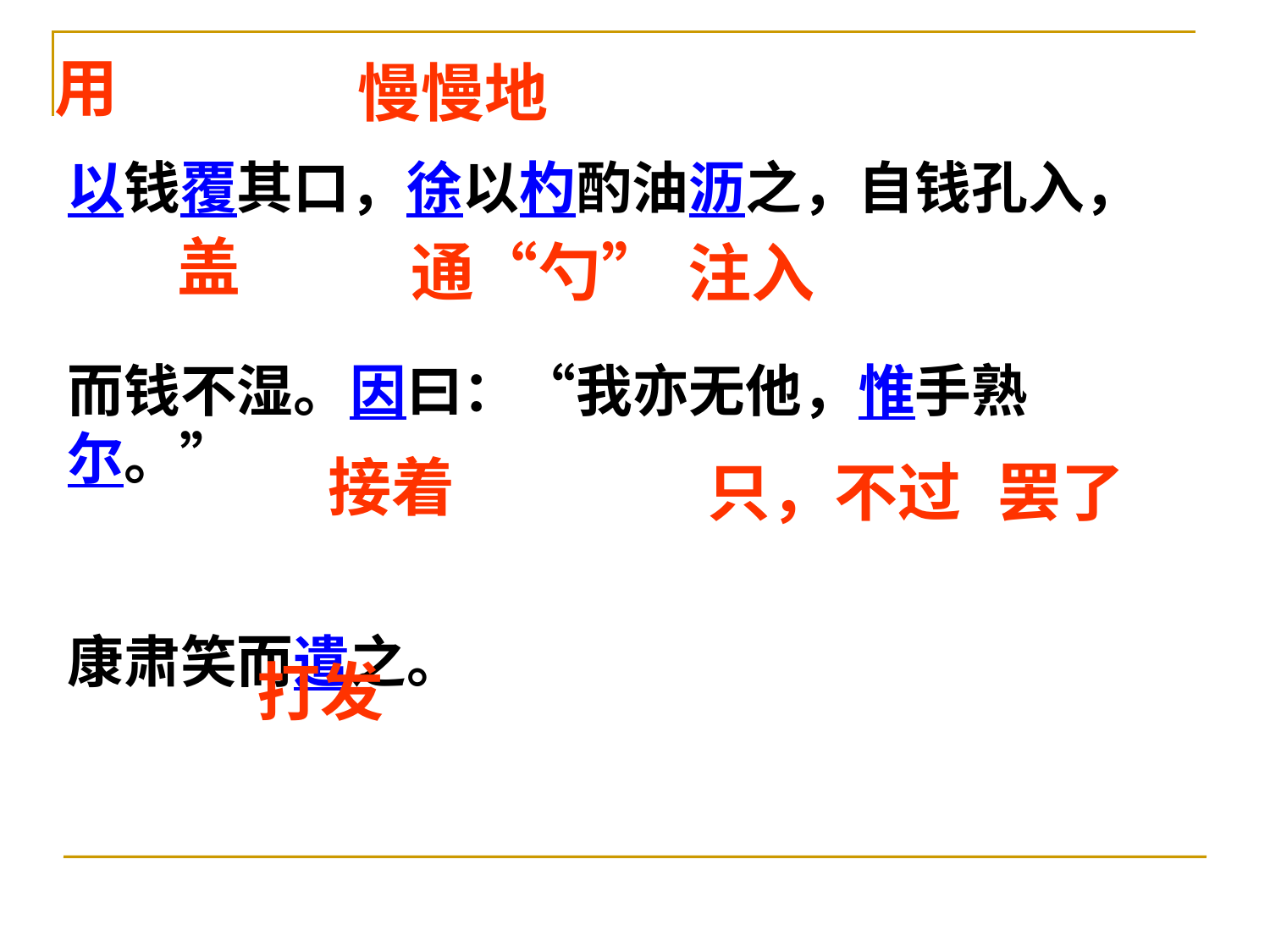

用
慢慢地
以钱覆其口，徐以杓酌油沥之，自钱孔入，

而钱不湿。因曰：“我亦无他，惟手熟尔。”

康肃笑而遣之。
盖
通“勺”
注入
接着
只，不过
罢了
打发